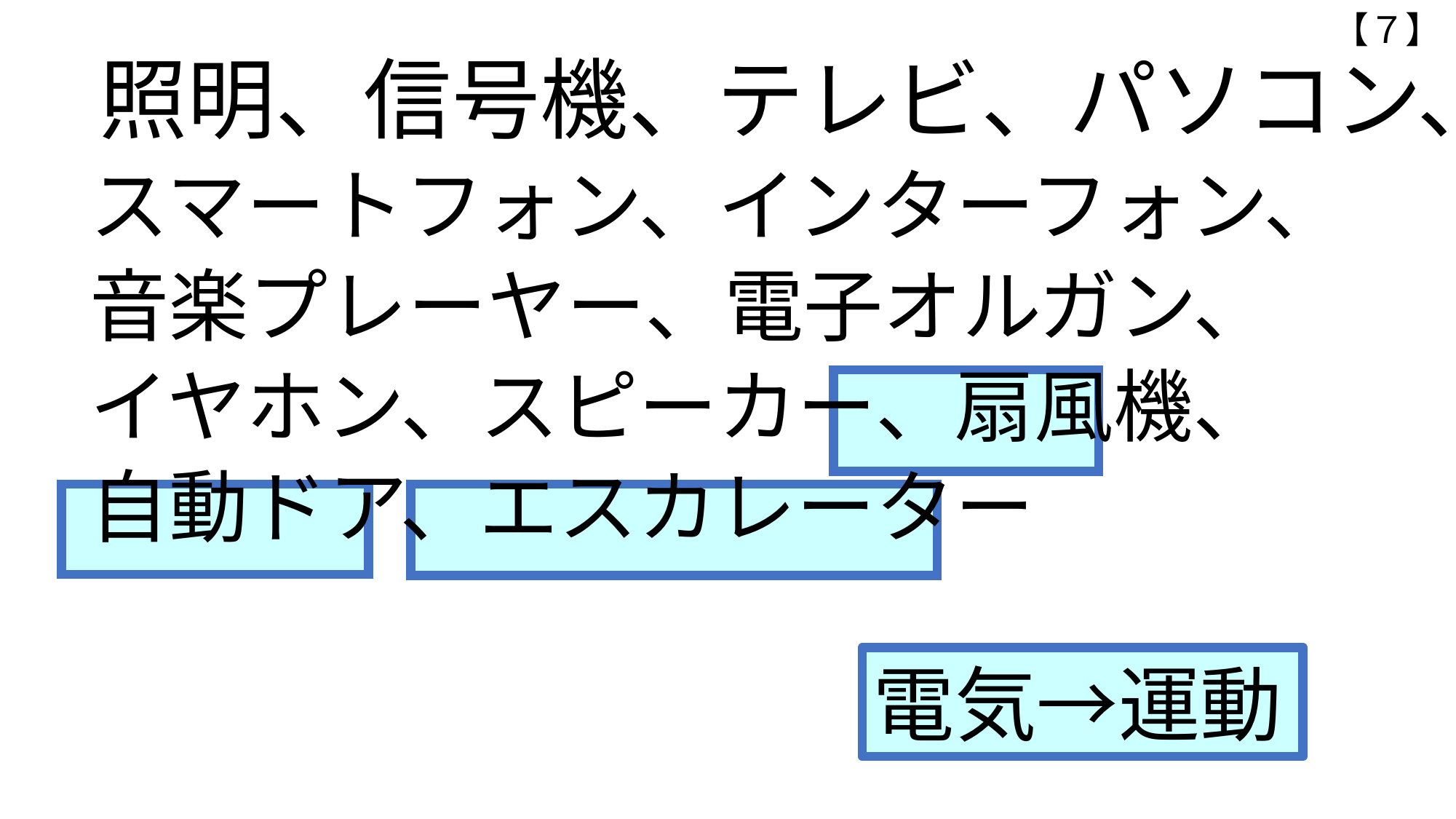

【７】
　照明、信号機、テレビ、パソコン、
　スマートフォン、インターフォン、
　音楽プレーヤー、電子オルガン、
　イヤホン、スピーカー、扇風機、
　自動ドア、エスカレーター

電気→運動